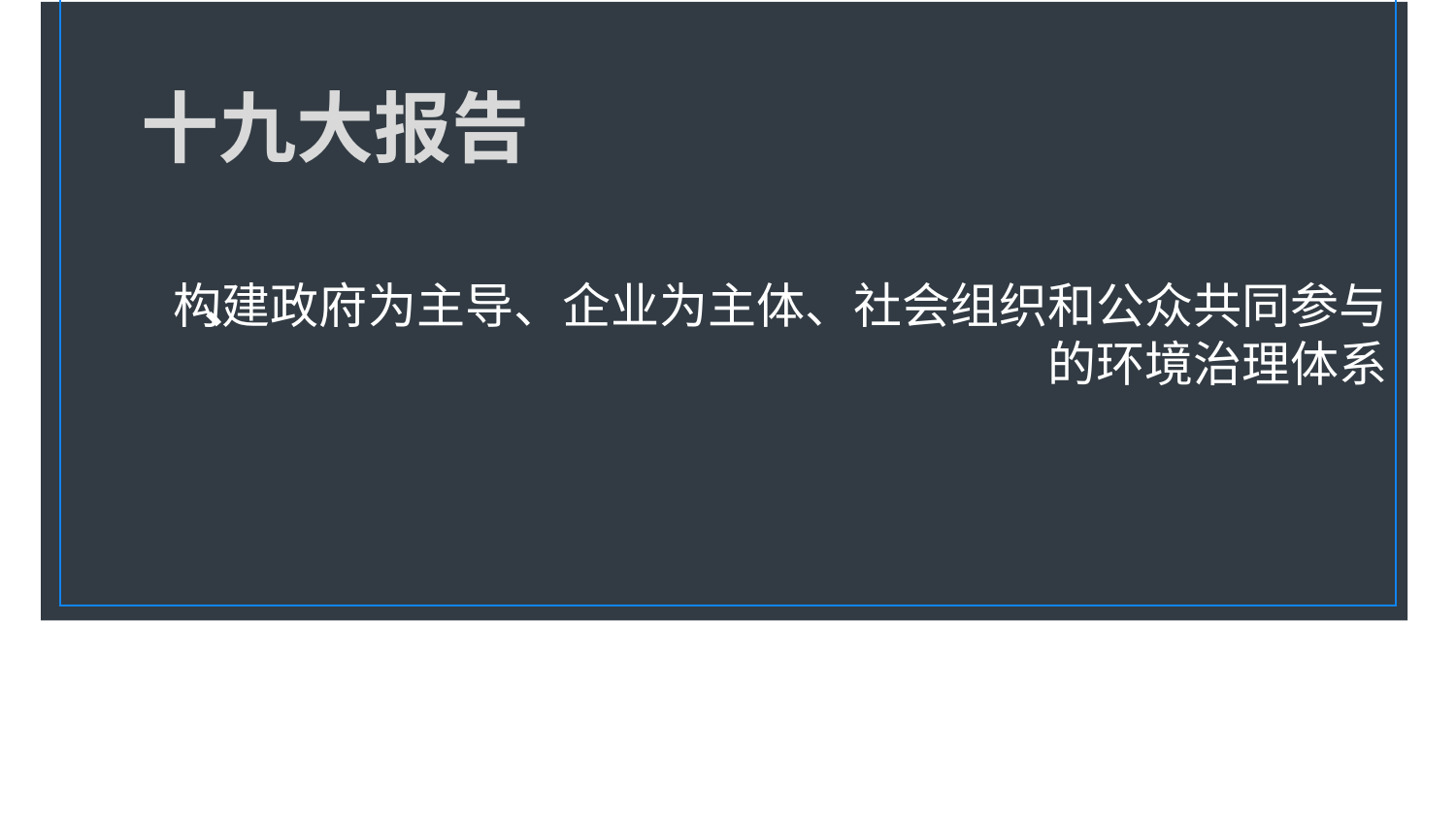

十九大报告
构建政府为主导、企业为主体、社会组织和公众共同参与
的环境治理体系
、